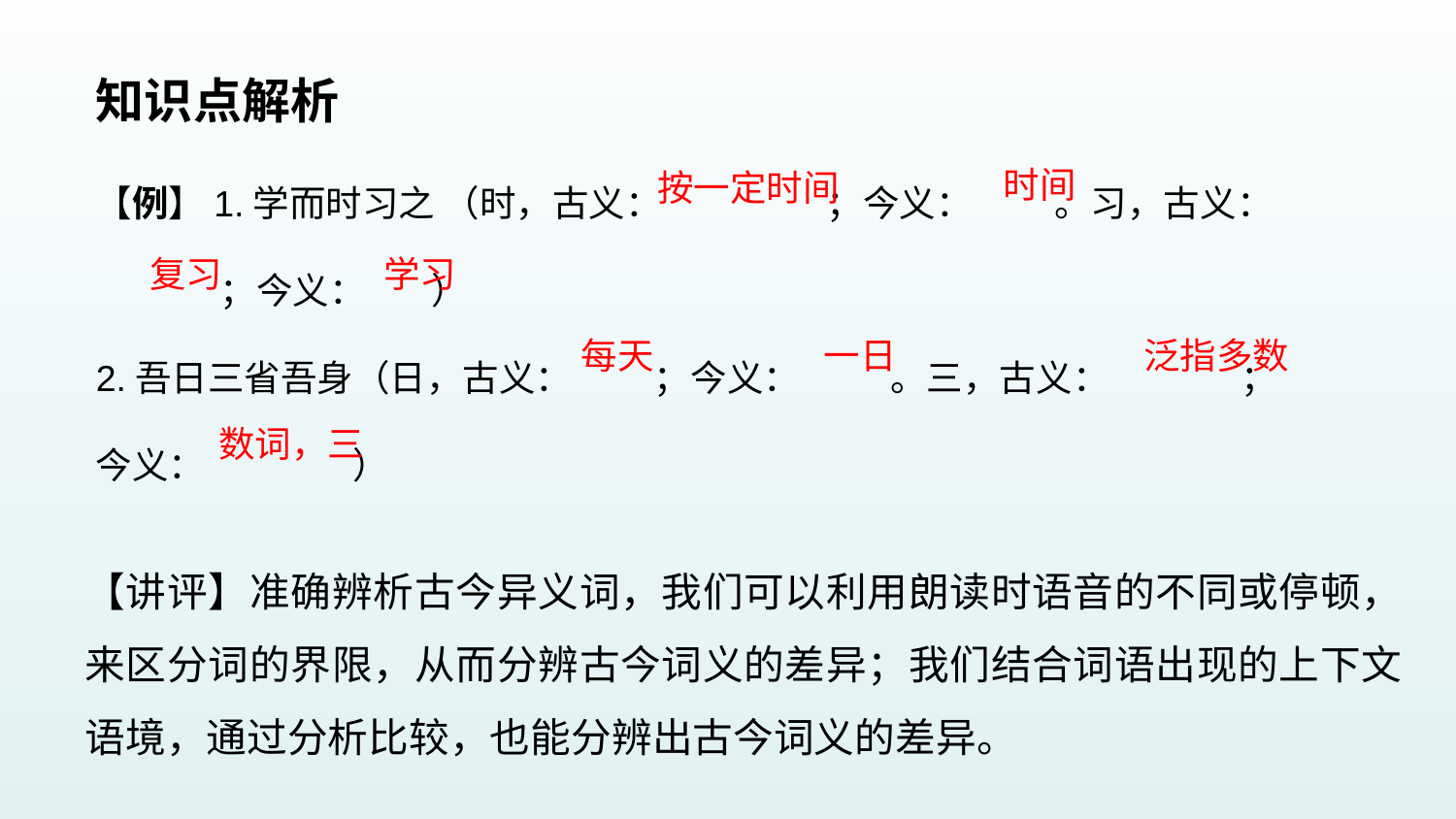

知识点解析
【例】1.学而时习之 （时，古义：                    ；今义：          。习，古义：
              ；今义：        ）
2.吾日三省吾身（日，古义：          ；今义：           。三，古义：                ；
今义：                  ）
时间
按一定时间
学习
 复习
一日
每天
泛指多数
数词，三
【讲评】准确辨析古今异义词，我们可以利用朗读时语音的不同或停顿，来区分词的界限，从而分辨古今词义的差异；我们结合词语出现的上下文语境，通过分析比较，也能分辨出古今词义的差异。